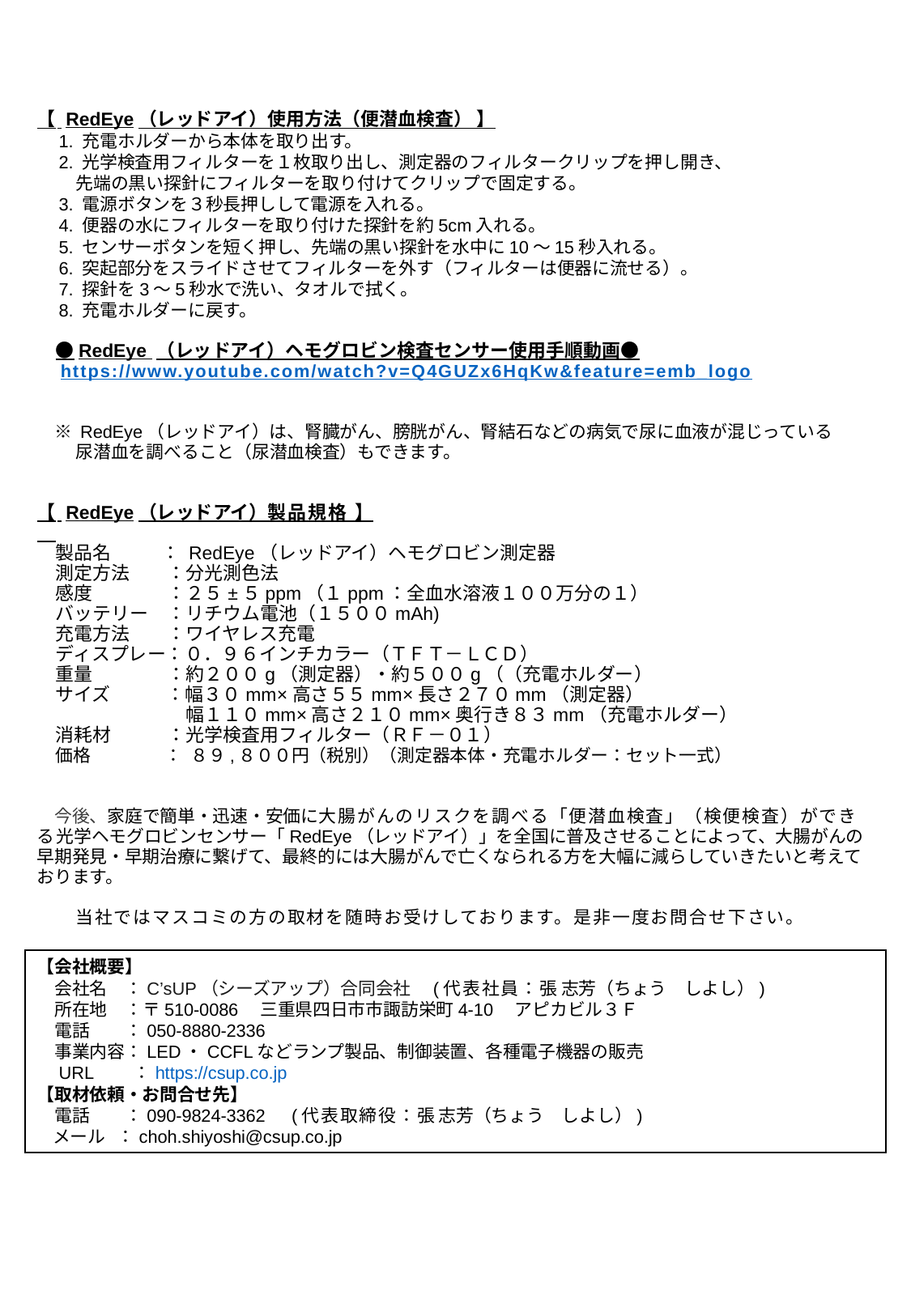

【 RedEye（レッドアイ）使用方法（便潜血検査） 】
　1. 充電ホルダーから本体を取り出す。
　2. 光学検査用フィルターを１枚取り出し、測定器のフィルタークリップを押し開き、
　　 先端の黒い探針にフィルターを取り付けてクリップで固定する。
　3. 電源ボタンを３秒長押しして電源を入れる。
　4. 便器の水にフィルターを取り付けた探針を約5cm入れる。
　5. センサーボタンを短く押し、先端の黒い探針を水中に10〜15秒入れる。
　6. 突起部分をスライドさせてフィルターを外す（フィルターは便器に流せる）。
　7. 探針を3〜5秒水で洗い、タオルで拭く。
　8. 充電ホルダーに戻す。

　●RedEye （レッドアイ）ヘモグロビン検査センサー使用手順動画●
　https://www.youtube.com/watch?v=Q4GUZx6HqKw&feature=emb_logo

　※ RedEye（レッドアイ）は、腎臓がん、膀胱がん、腎結石などの病気で尿に血液が混じっている
　　 尿潜血を調べること（尿潜血検査）もできます。

【 RedEye（レッドアイ）製品規格 】

　製品名   　　： RedEye（レッドアイ）ヘモグロビン測定器
　測定方法　　：分光測色法
　感度　　　　：２５±５ppm（１ppm：全血水溶液１００万分の１）
　バッテリー　：リチウム電池（１５００mAh)
　充電方法　　：ワイヤレス充電
　ディスプレー：０．９６インチカラー（ＴＦＴ－ＬＣＤ）
　重量　　　　：約２００g（測定器）・約５００g（（充電ホルダー）
　サイズ　　　：幅３０mm×高さ５５mm×長さ２７０mm（測定器）
　　　　　　　　幅１１０mm×高さ２１０mm×奥行き８３mm（充電ホルダー）
　消耗材　　　：光学検査用フィルター（ＲＦ－０１）
　価格　　　　 ：  ８９,８００円（税別）（測定器本体・充電ホルダー：セット一式）

　今後、家庭で簡単・迅速・安価に大腸がんのリスクを調べる「便潜血検査」（検便検査）ができる光学ヘモグロビンセンサー「RedEye（レッドアイ）」を全国に普及させることによって、大腸がんの早期発見・早期治療に繋げて、最終的には大腸がんで亡くなられる方を大幅に減らしていきたいと考えております。

　　当社ではマスコミの方の取材を随時お受けしております。是非一度お問合せ下さい。
【会社概要】
　会社名　：C’sUP（シーズアップ）合同会社　(代表社員：張 志芳（ちょう　しよし）)
　所在地　：〒510-0086　三重県四日市市諏訪栄町4-10　アピカビル３Ｆ
　電話　　：050-8880-2336
　事業内容：LED・CCFLなどランプ製品、制御装置、各種電子機器の販売
　URL　　：https://csup.co.jp
【取材依頼・お問合せ先】
　電話　　：090-9824-3362　(代表取締役：張 志芳（ちょう　しよし）)
   メール   ：choh.shiyoshi@csup.co.jp